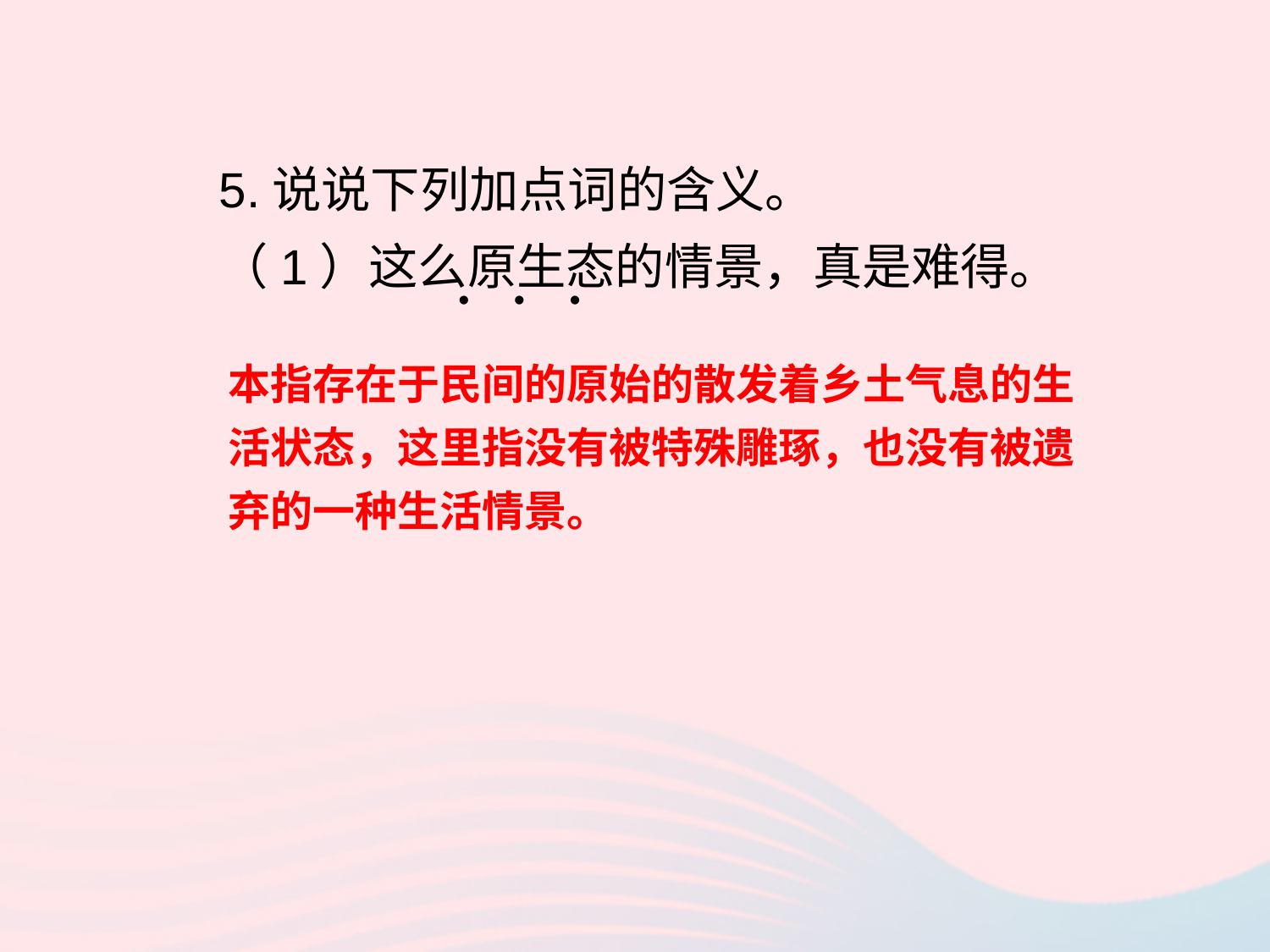

5.说说下列加点词的含义。
（1）这么原生态的情景，真是难得。
•     •     •
本指存在于民间的原始的散发着乡土气息的生活状态，这里指没有被特殊雕琢，也没有被遗弃的一种生活情景。